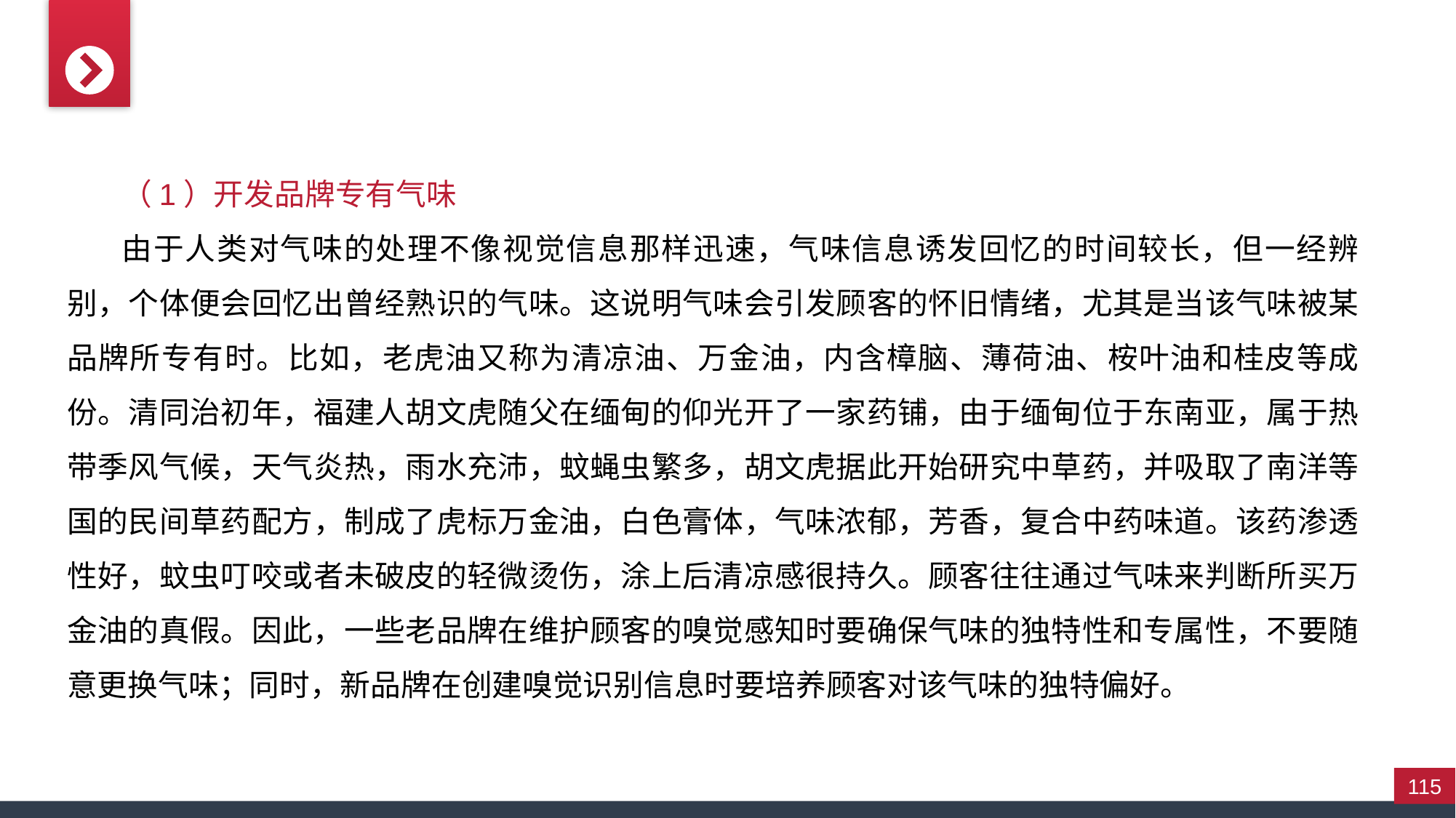

（1）开发品牌专有气味
由于人类对气味的处理不像视觉信息那样迅速，气味信息诱发回忆的时间较长，但一经辨别，个体便会回忆出曾经熟识的气味。这说明气味会引发顾客的怀旧情绪，尤其是当该气味被某品牌所专有时。比如，老虎油又称为清凉油、万金油，内含樟脑、薄荷油、桉叶油和桂皮等成份。清同治初年，福建人胡文虎随父在缅甸的仰光开了一家药铺，由于缅甸位于东南亚，属于热带季风气候，天气炎热，雨水充沛，蚊蝇虫繁多，胡文虎据此开始研究中草药，并吸取了南洋等国的民间草药配方，制成了虎标万金油，白色膏体，气味浓郁，芳香，复合中药味道。该药渗透性好，蚊虫叮咬或者未破皮的轻微烫伤，涂上后清凉感很持久。顾客往往通过气味来判断所买万金油的真假。因此，一些老品牌在维护顾客的嗅觉感知时要确保气味的独特性和专属性，不要随意更换气味；同时，新品牌在创建嗅觉识别信息时要培养顾客对该气味的独特偏好。